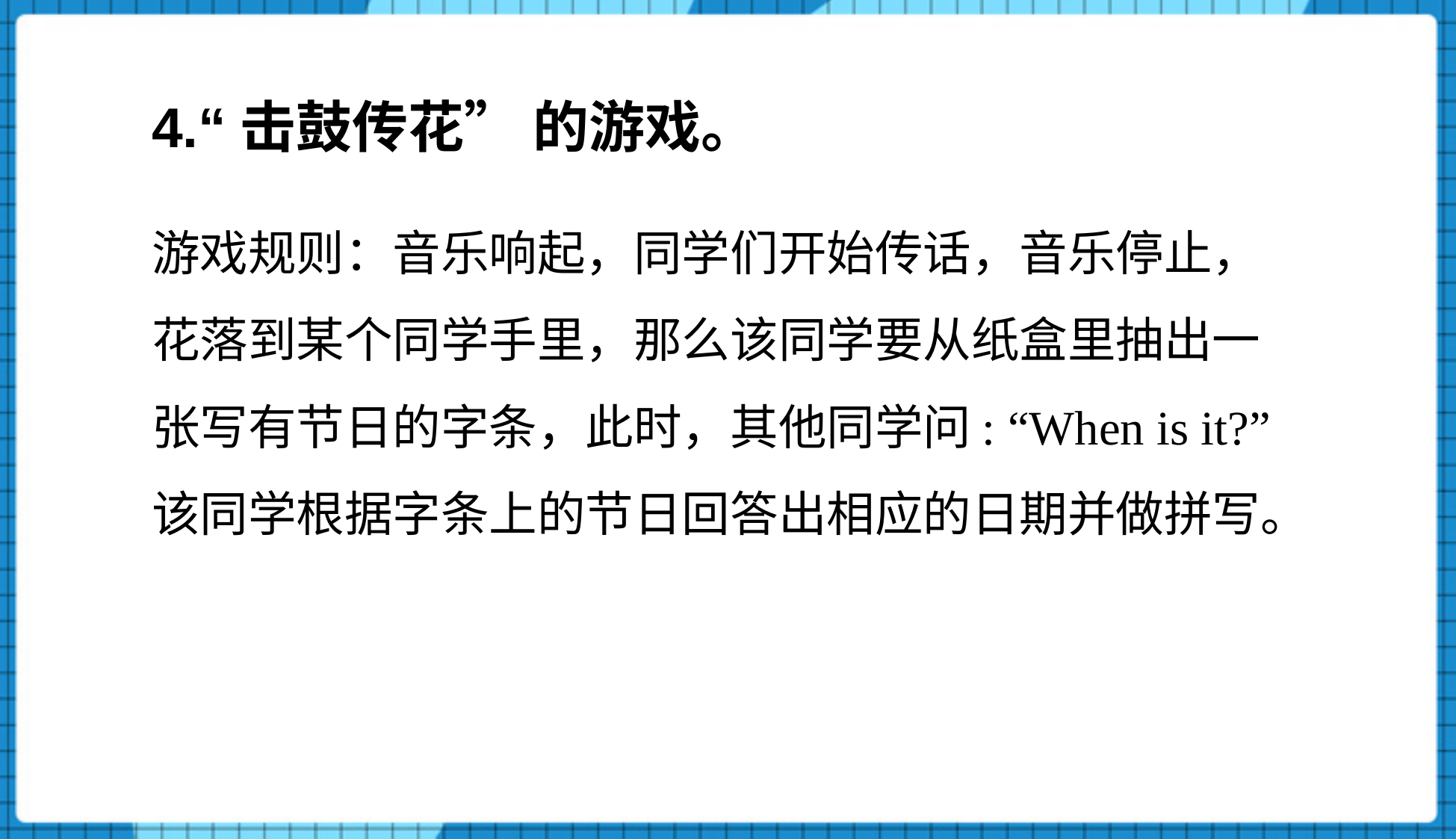

4.“击鼓传花” 的游戏。
游戏规则：音乐响起，同学们开始传话，音乐停止，花落到某个同学手里，那么该同学要从纸盒里抽出一张写有节日的字条，此时，其他同学问: “When is it?”
该同学根据字条上的节日回答出相应的日期并做拼写。